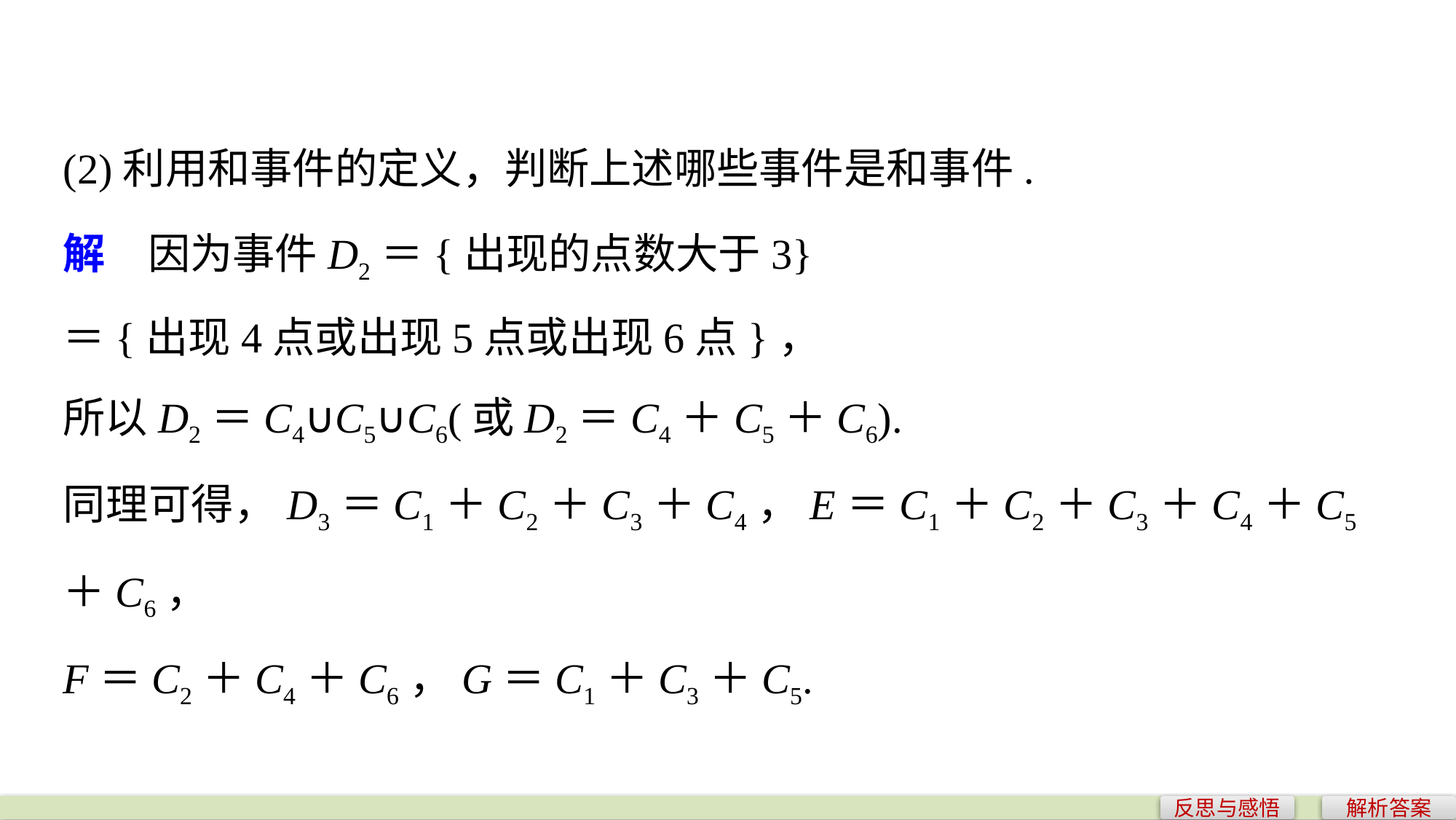

(2)利用和事件的定义，判断上述哪些事件是和事件.
解　因为事件D2＝{出现的点数大于3}
＝{出现4点或出现5点或出现6点}，
所以D2＝C4∪C5∪C6(或D2＝C4＋C5＋C6).
同理可得，D3＝C1＋C2＋C3＋C4，E＝C1＋C2＋C3＋C4＋C5＋C6，
F＝C2＋C4＋C6，G＝C1＋C3＋C5.
反思与感悟
解析答案